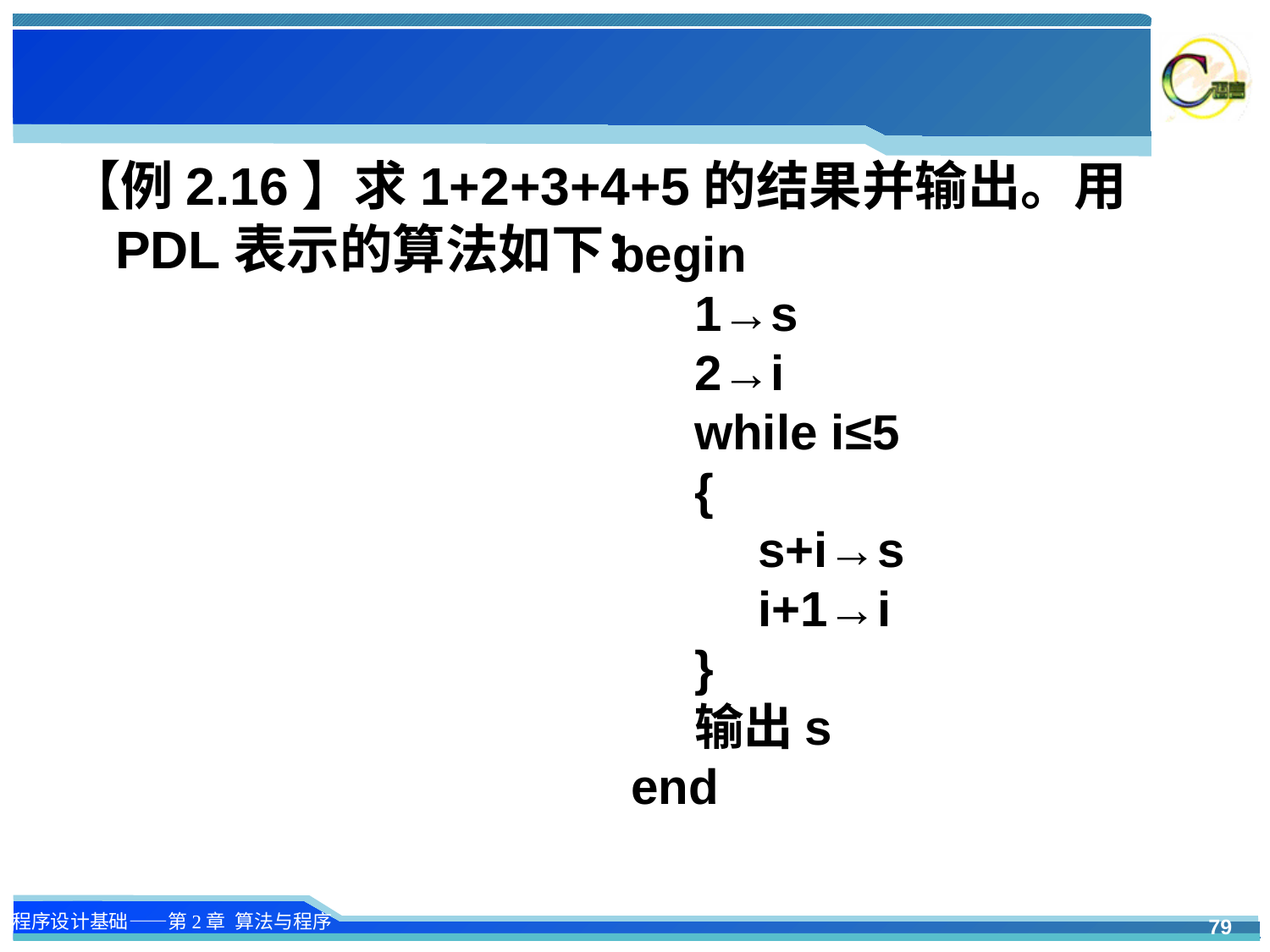

【例2.16】求1+2+3+4+5的结果并输出。用PDL表示的算法如下：
	begin
1→s
2→i
while i≤5
{
s+i→s
i+1→i
}
输出s
end
79